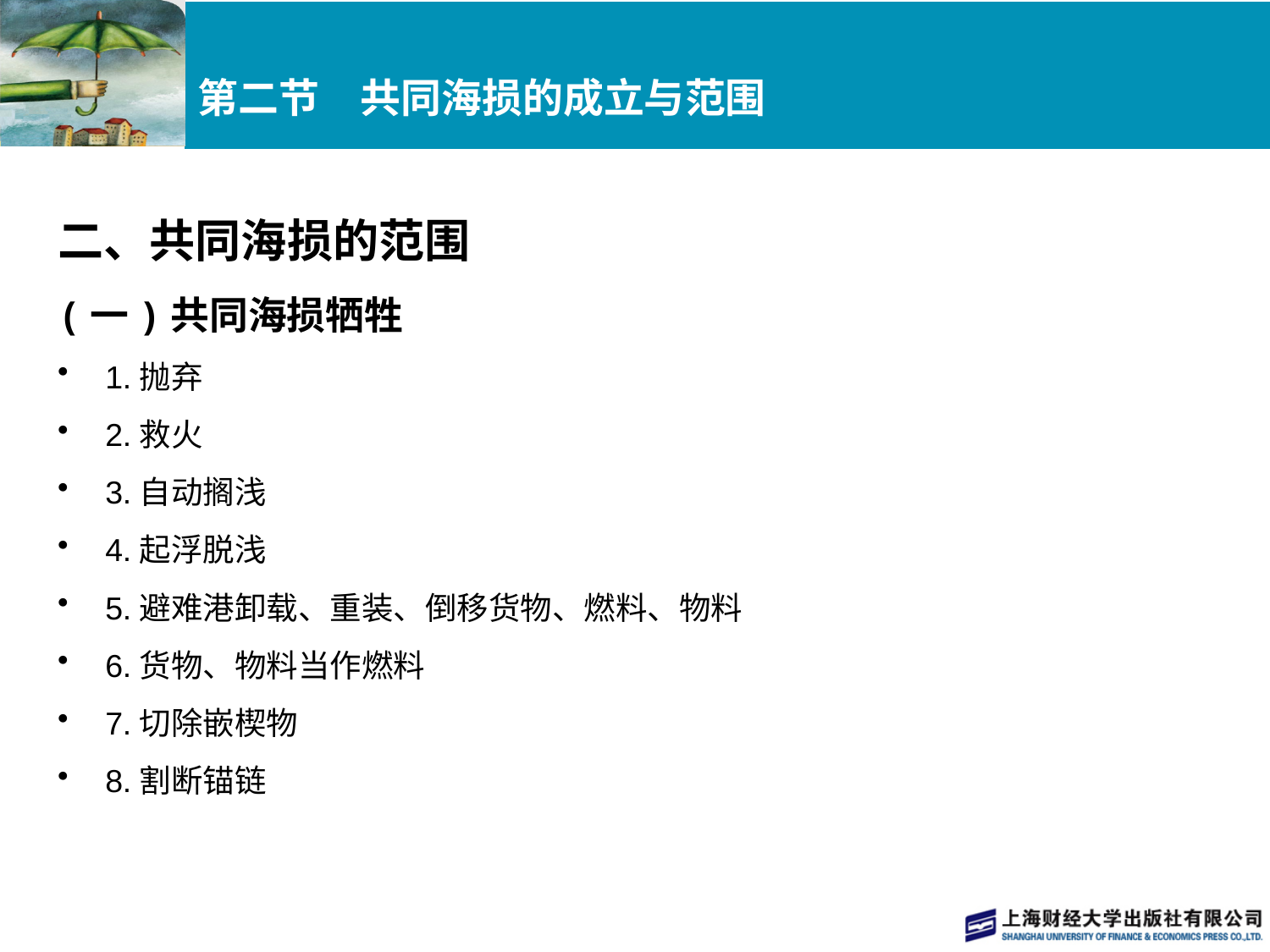

# 第二节　共同海损的成立与范围
二、共同海损的范围
(一)共同海损牺牲
1.抛弃
2.救火
3.自动搁浅
4.起浮脱浅
5.避难港卸载、重装、倒移货物、燃料、物料
6.货物、物料当作燃料
7.切除嵌楔物
8.割断锚链